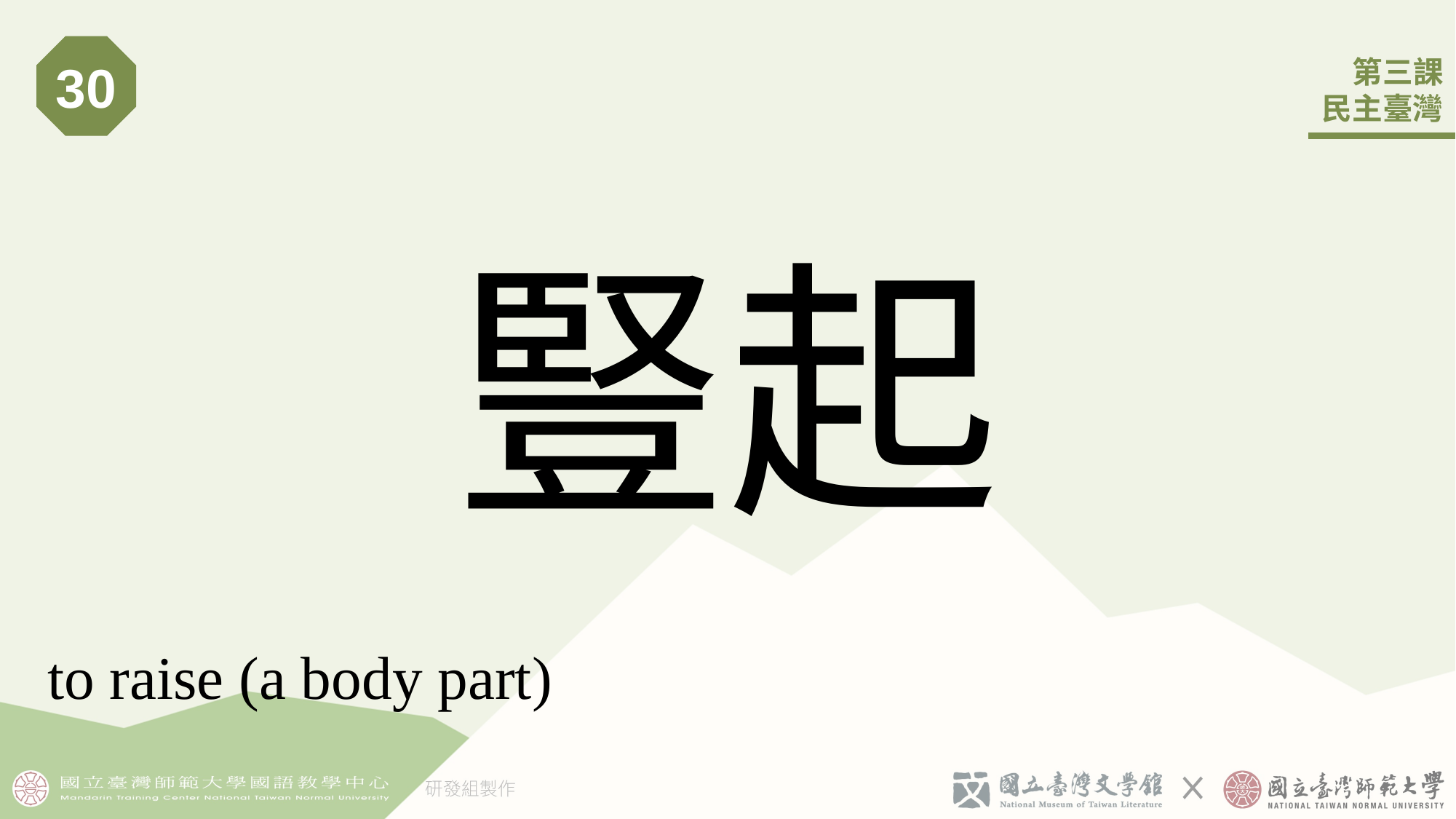

30
# 豎起
to raise (a body part)